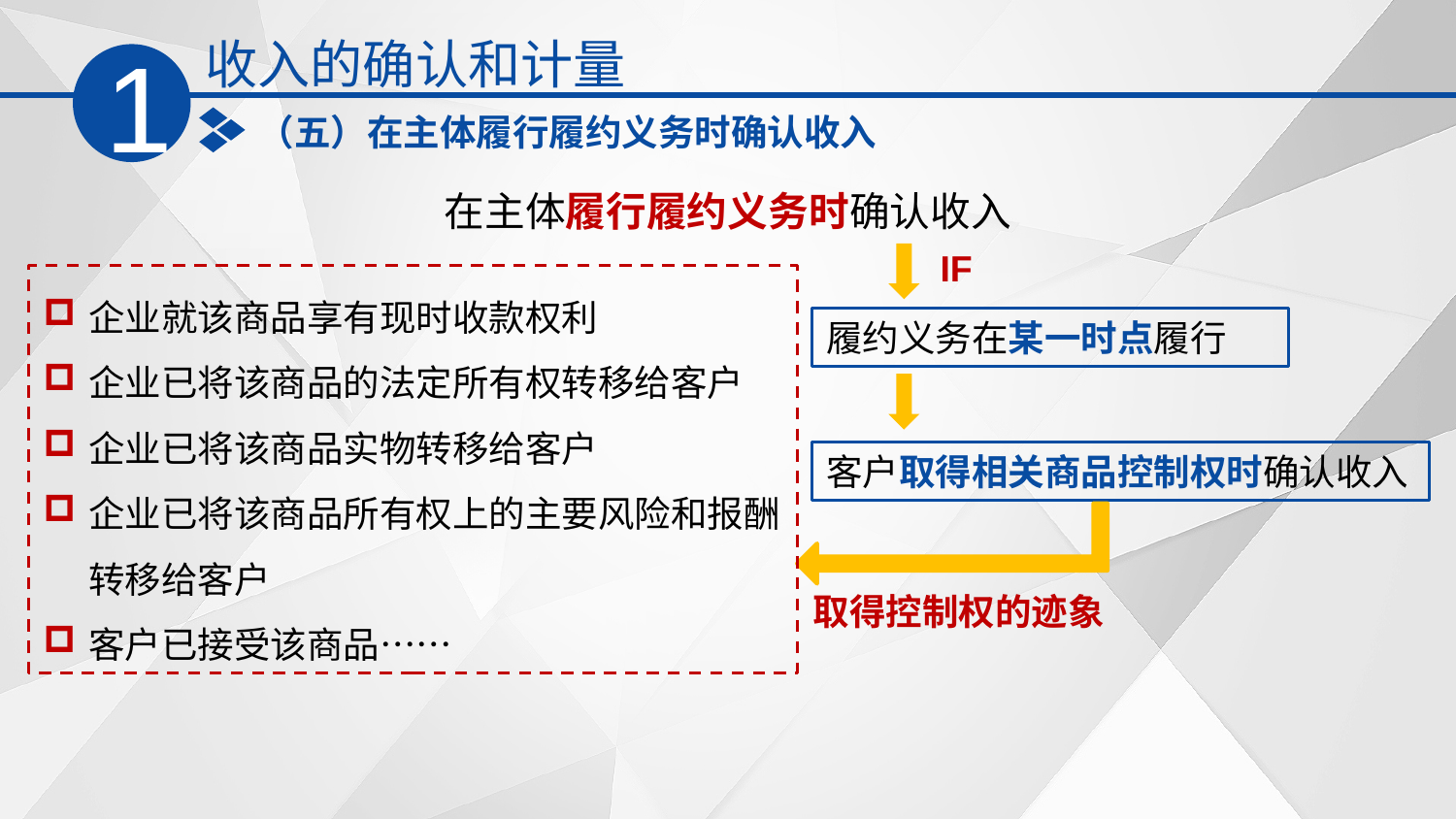

收入的确认和计量
1

（五）在主体履行履约义务时确认收入

在主体履行履约义务时确认收入
IF

企业就该商品享有现时收款权利
企业已将该商品的法定所有权转移给客户
企业已将该商品实物转移给客户
企业已将该商品所有权上的主要风险和报酬转移给客户
客户已接受该商品……
履约义务在某一时点履行

客户取得相关商品控制权时确认收入
取得控制权的迹象